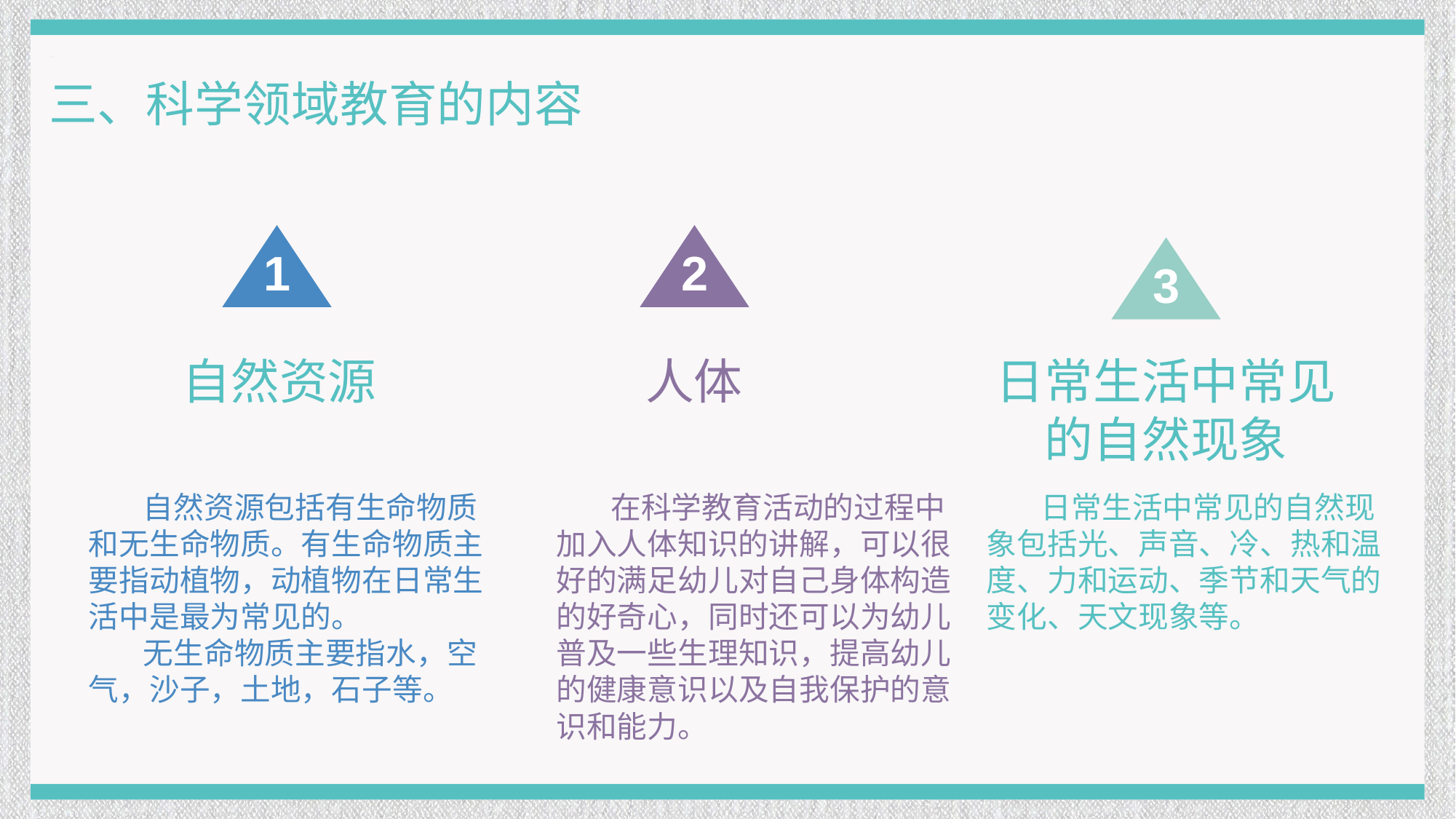

三、科学领域教育的内容

1
2

3
日常生活中常见的自然现象
自然资源
人体
自然资源包括有生命物质和无生命物质。有生命物质主要指动植物，动植物在日常生活中是最为常见的。
无生命物质主要指水，空气，沙子，土地，石子等。
在科学教育活动的过程中加入人体知识的讲解，可以很好的满足幼儿对自己身体构造的好奇心，同时还可以为幼儿普及一些生理知识，提高幼儿的健康意识以及自我保护的意识和能力。
日常生活中常见的自然现象包括光、声音、冷、热和温度、力和运动、季节和天气的变化、天文现象等。